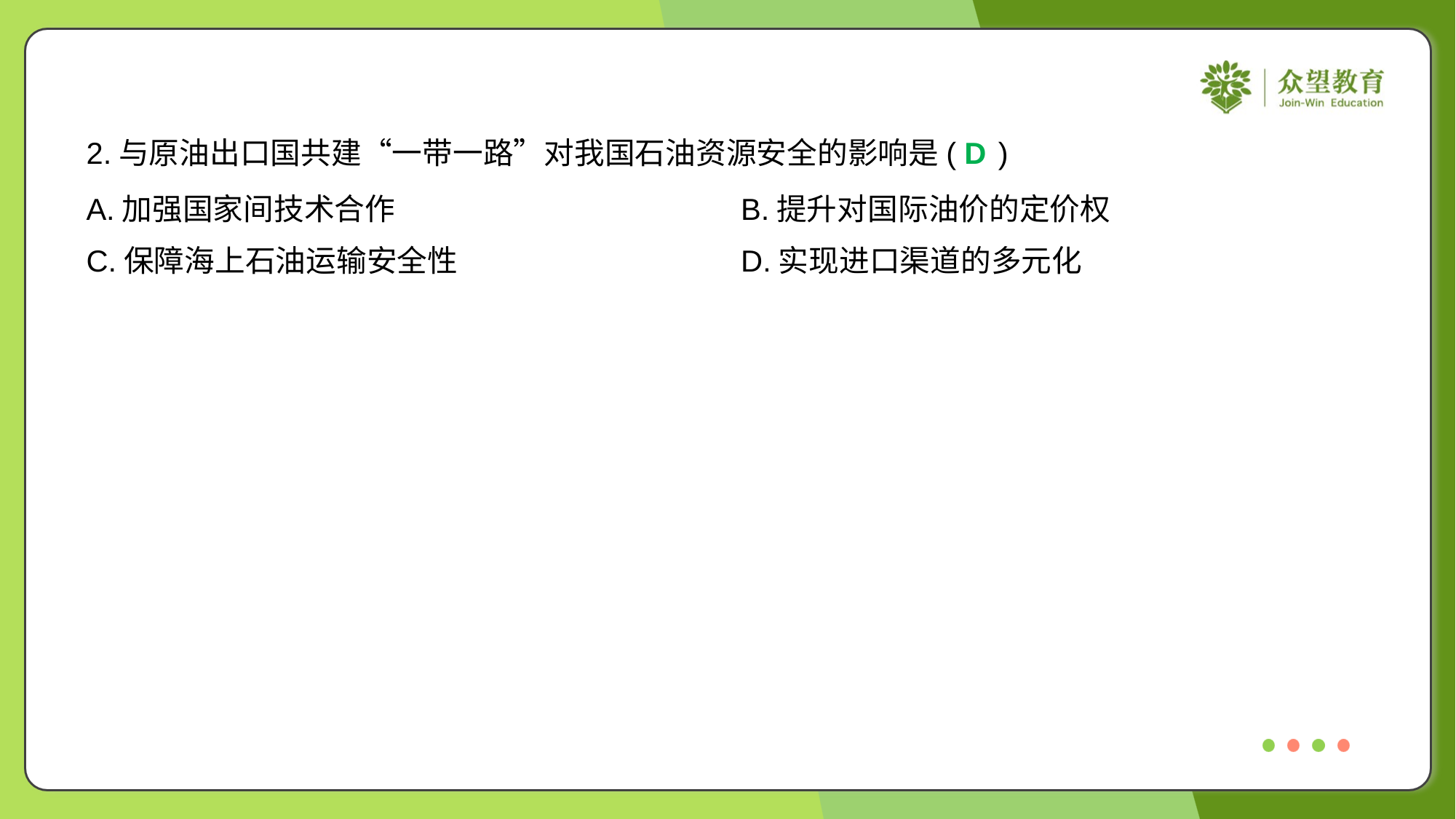

2.与原油出口国共建“一带一路”对我国石油资源安全的影响是(     )
D
A.加强国家间技术合作	B.提升对国际油价的定价权
C.保障海上石油运输安全性	D.实现进口渠道的多元化